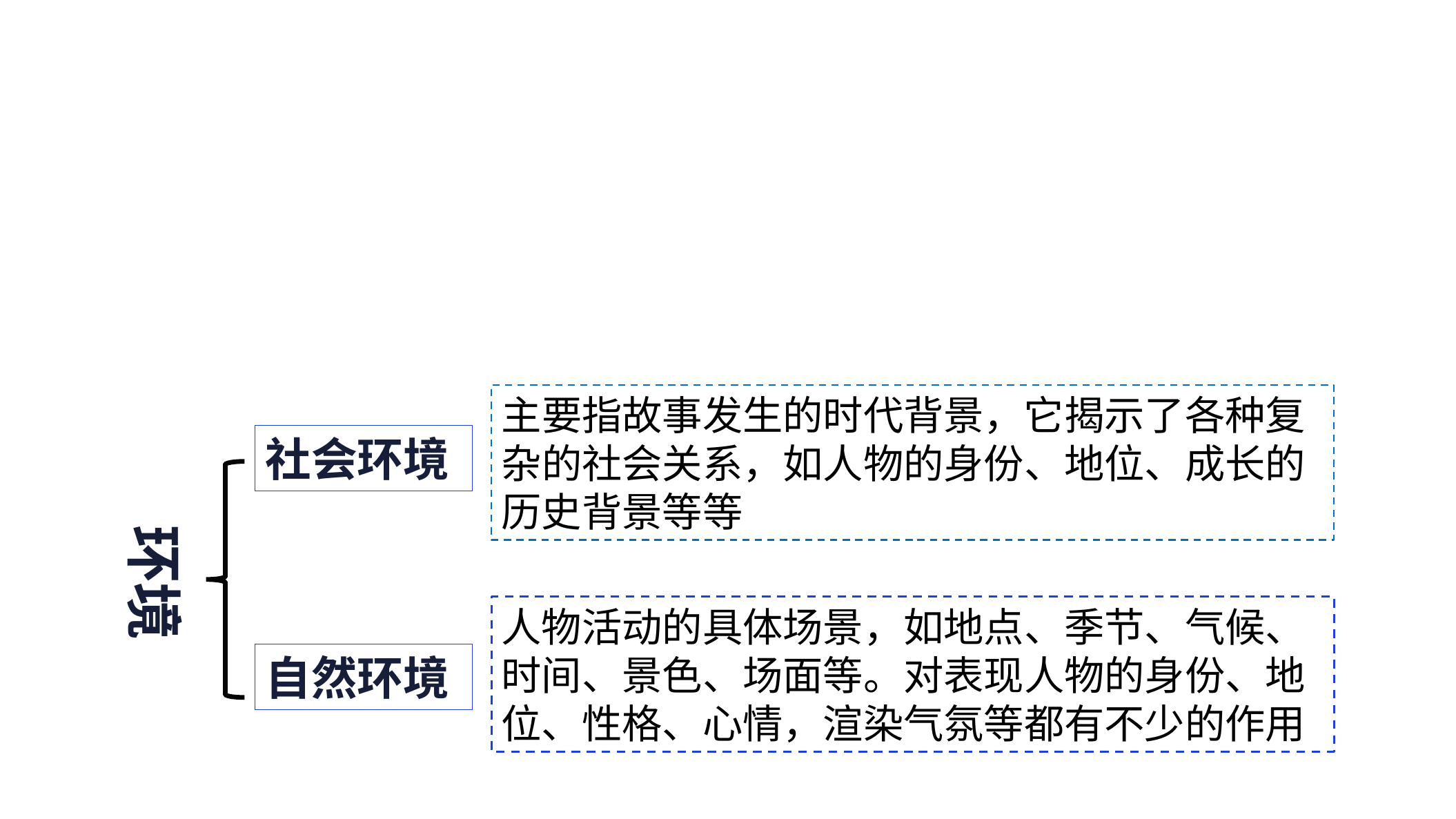

主要指故事发生的时代背景，它揭示了各种复杂的社会关系，如人物的身份、地位、成长的历史背景等等
社会环境

环境
人物活动的具体场景，如地点、季节、气候、时间、景色、场面等。对表现人物的身份、地位、性格、心情，渲染气氛等都有不少的作用
自然环境